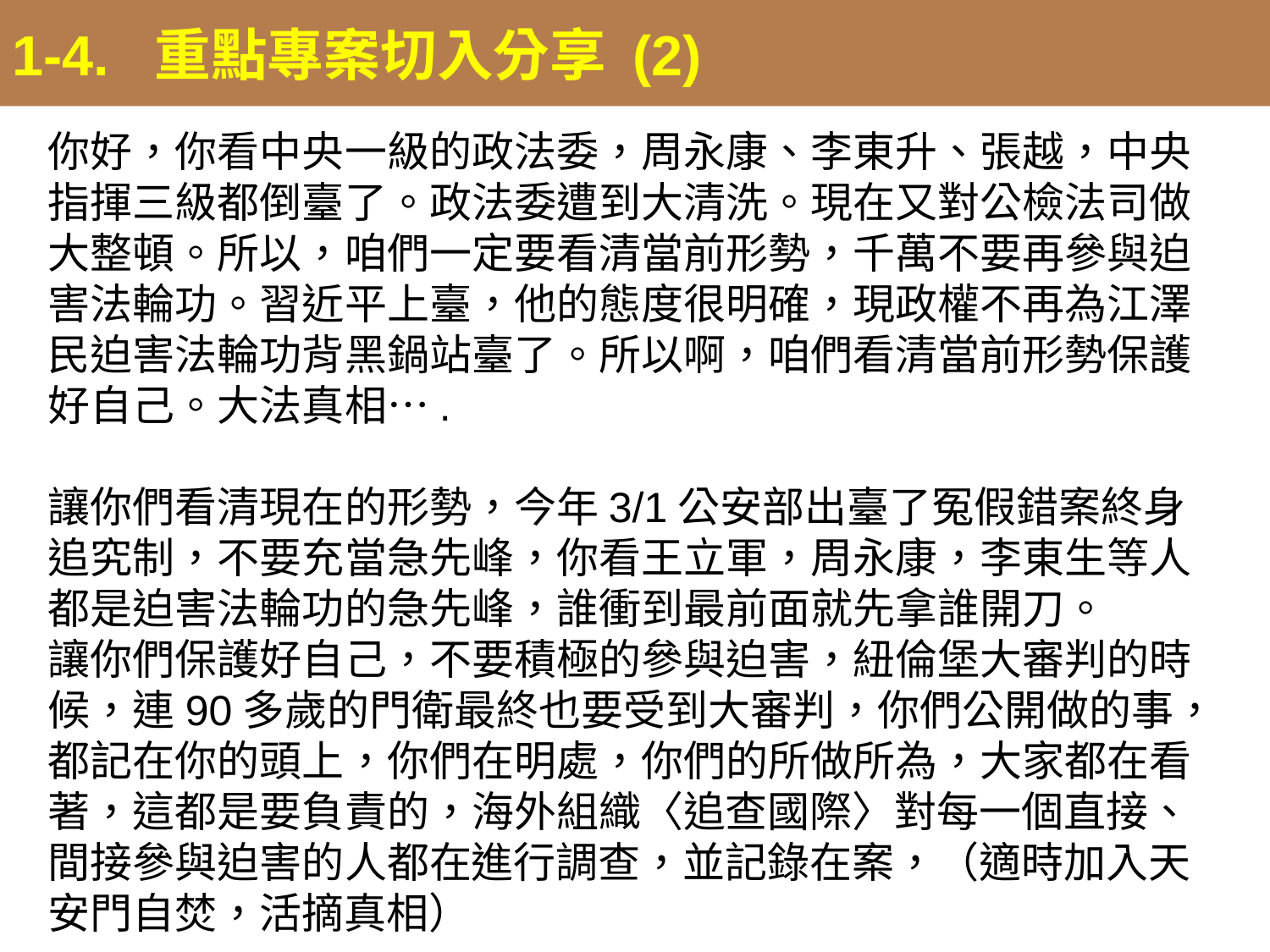

1-4.  重點專案切入分享 (2)
你好，你看中央一級的政法委，周永康、李東升、張越，中央指揮三級都倒臺了。政法委遭到大清洗。現在又對公檢法司做大整頓。所以，咱們一定要看清當前形勢，千萬不要再參與迫害法輪功。習近平上臺，他的態度很明確，現政權不再為江澤民迫害法輪功背黑鍋站臺了。所以啊，咱們看清當前形勢保護好自己。大法真相….

讓你們看清現在的形勢，今年3/1公安部出臺了冤假錯案終身追究制，不要充當急先峰，你看王立軍，周永康，李東生等人都是迫害法輪功的急先峰，誰衝到最前面就先拿誰開刀。
讓你們保護好自己，不要積極的參與迫害，紐倫堡大審判的時候，連90多歲的門衛最終也要受到大審判，你們公開做的事，都記在你的頭上，你們在明處，你們的所做所為，大家都在看著，這都是要負責的，海外組織〈追查國際〉對每一個直接、間接參與迫害的人都在進行調查，並記錄在案，（適時加入天安門自焚，活摘真相）